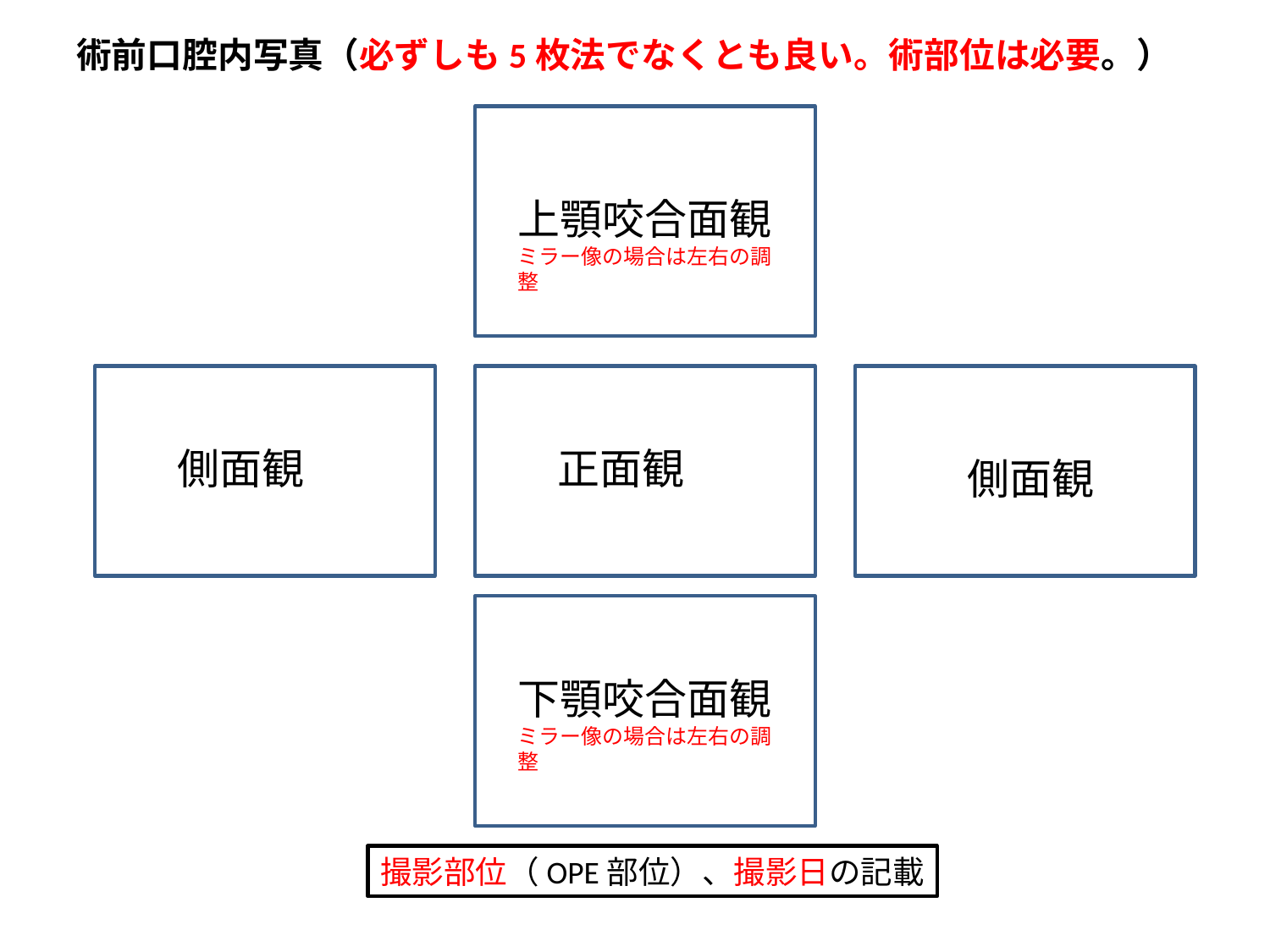

術前口腔内写真（必ずしも5枚法でなくとも良い。術部位は必要。）

上顎咬合面観
ミラー像の場合は左右の調整

側面観
正面観
側面観

下顎咬合面観
ミラー像の場合は左右の調整

撮影部位（OPE部位）、撮影日の記載